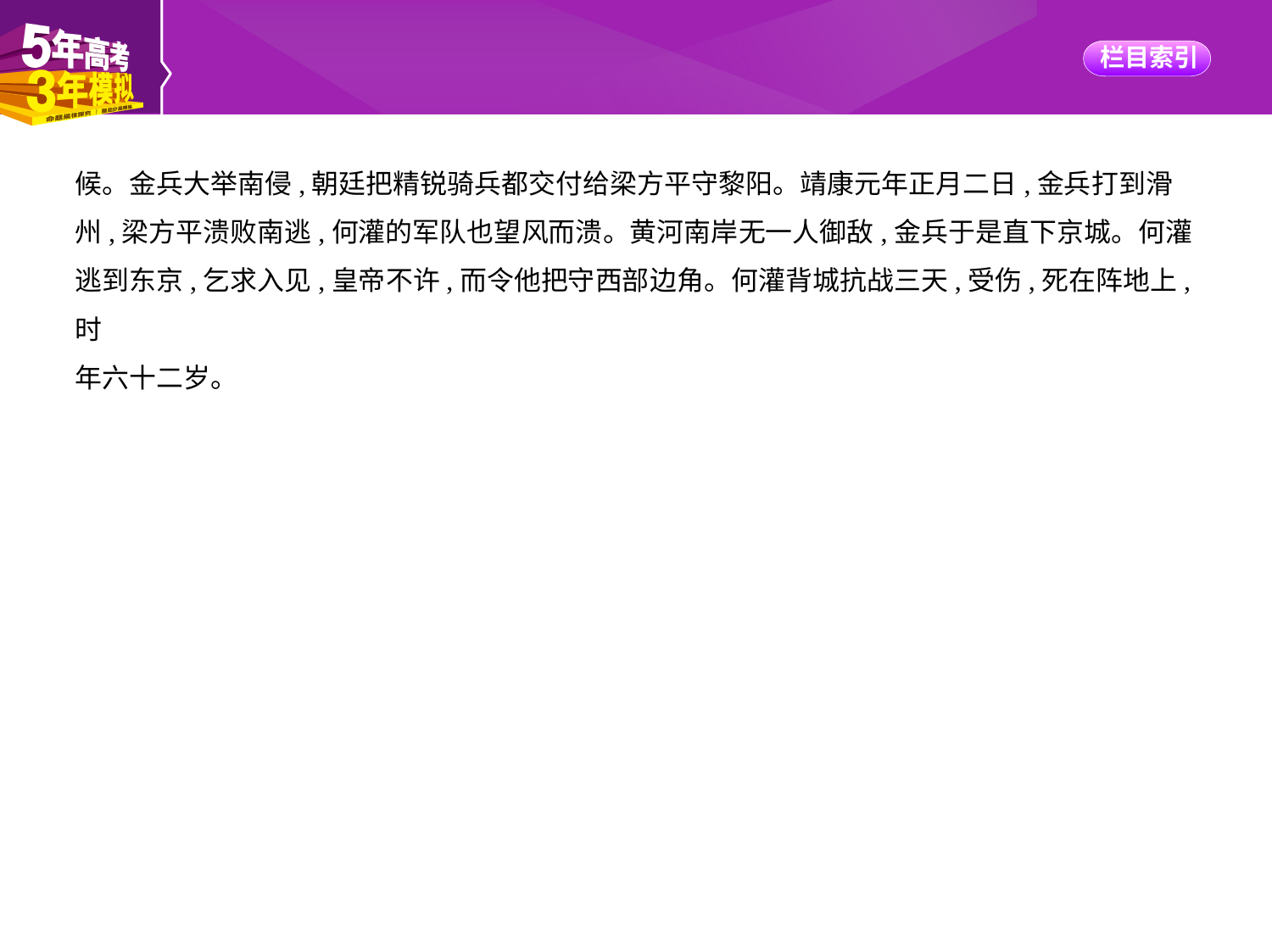

候。金兵大举南侵,朝廷把精锐骑兵都交付给梁方平守黎阳。靖康元年正月二日,金兵打到滑
州,梁方平溃败南逃,何灌的军队也望风而溃。黄河南岸无一人御敌,金兵于是直下京城。何灌
逃到东京,乞求入见,皇帝不许,而令他把守西部边角。何灌背城抗战三天,受伤,死在阵地上,时
年六十二岁。